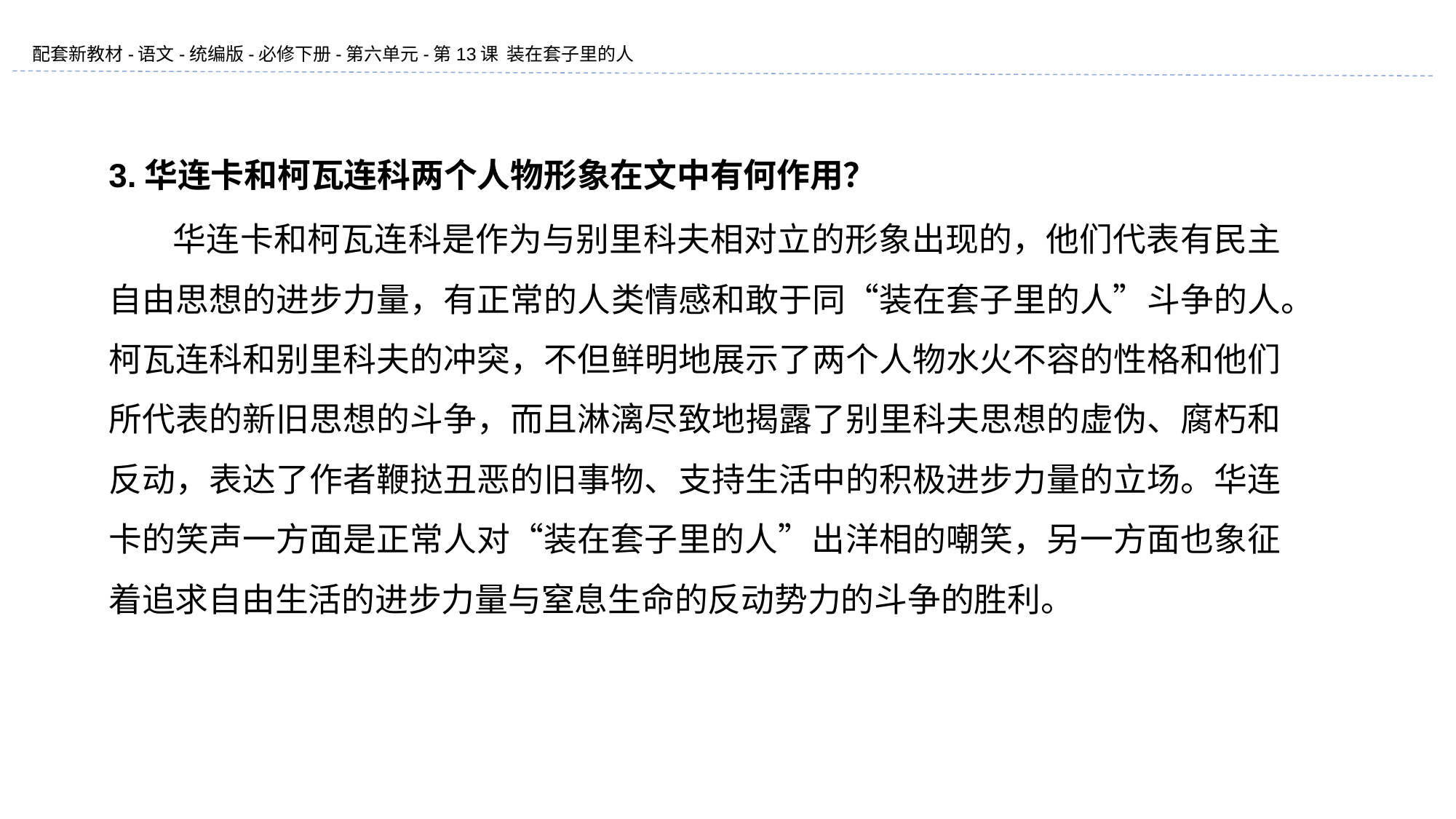

3.华连卡和柯瓦连科两个人物形象在文中有何作用？
华连卡和柯瓦连科是作为与别里科夫相对立的形象出现的，他们代表有民主自由思想的进步力量，有正常的人类情感和敢于同“装在套子里的人”斗争的人。柯瓦连科和别里科夫的冲突，不但鲜明地展示了两个人物水火不容的性格和他们所代表的新旧思想的斗争，而且淋漓尽致地揭露了别里科夫思想的虚伪、腐朽和反动，表达了作者鞭挞丑恶的旧事物、支持生活中的积极进步力量的立场。华连卡的笑声一方面是正常人对“装在套子里的人”出洋相的嘲笑，另一方面也象征着追求自由生活的进步力量与窒息生命的反动势力的斗争的胜利。